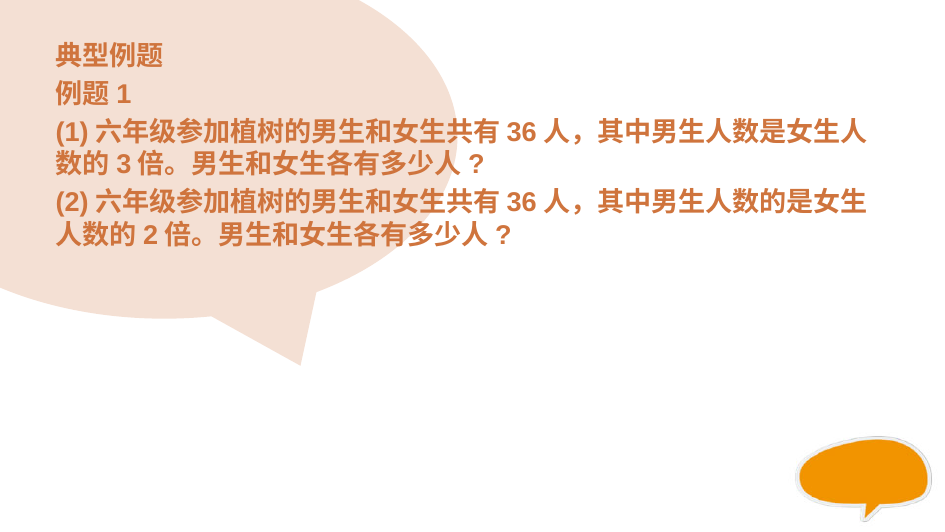

#
典型例题
例题1
(1)六年级参加植树的男生和女生共有36人，其中男生人数是女生人数的3倍。男生和女生各有多少人?
(2)六年级参加植树的男生和女生共有36人，其中男生人数的是女生人数的2倍。男生和女生各有多少人?